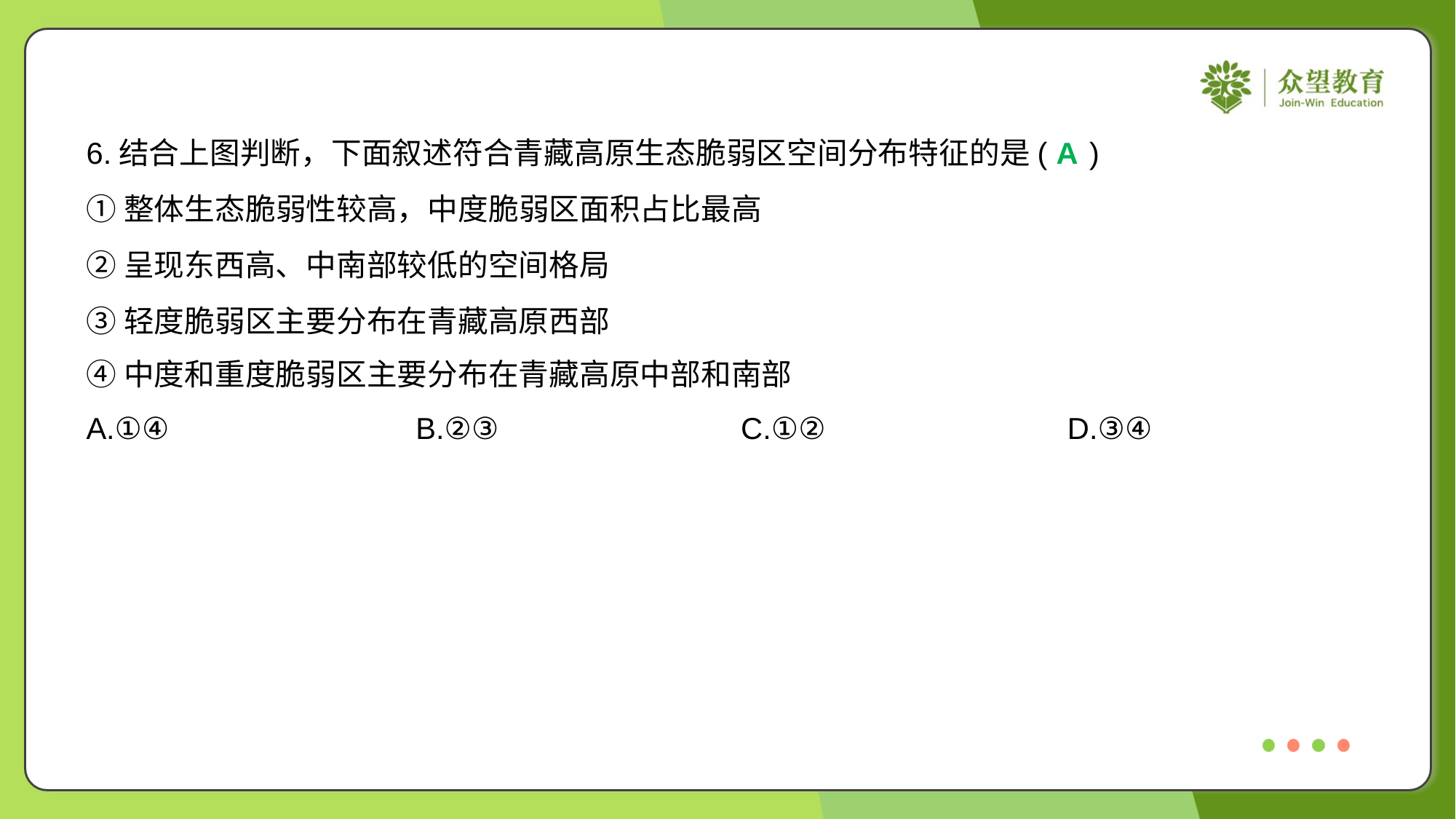

6.结合上图判断，下面叙述符合青藏高原生态脆弱区空间分布特征的是(     )
A
①整体生态脆弱性较高，中度脆弱区面积占比最高
②呈现东西高、中南部较低的空间格局
③轻度脆弱区主要分布在青藏高原西部
④中度和重度脆弱区主要分布在青藏高原中部和南部
A.①④	B.②③	C.①②	D.③④